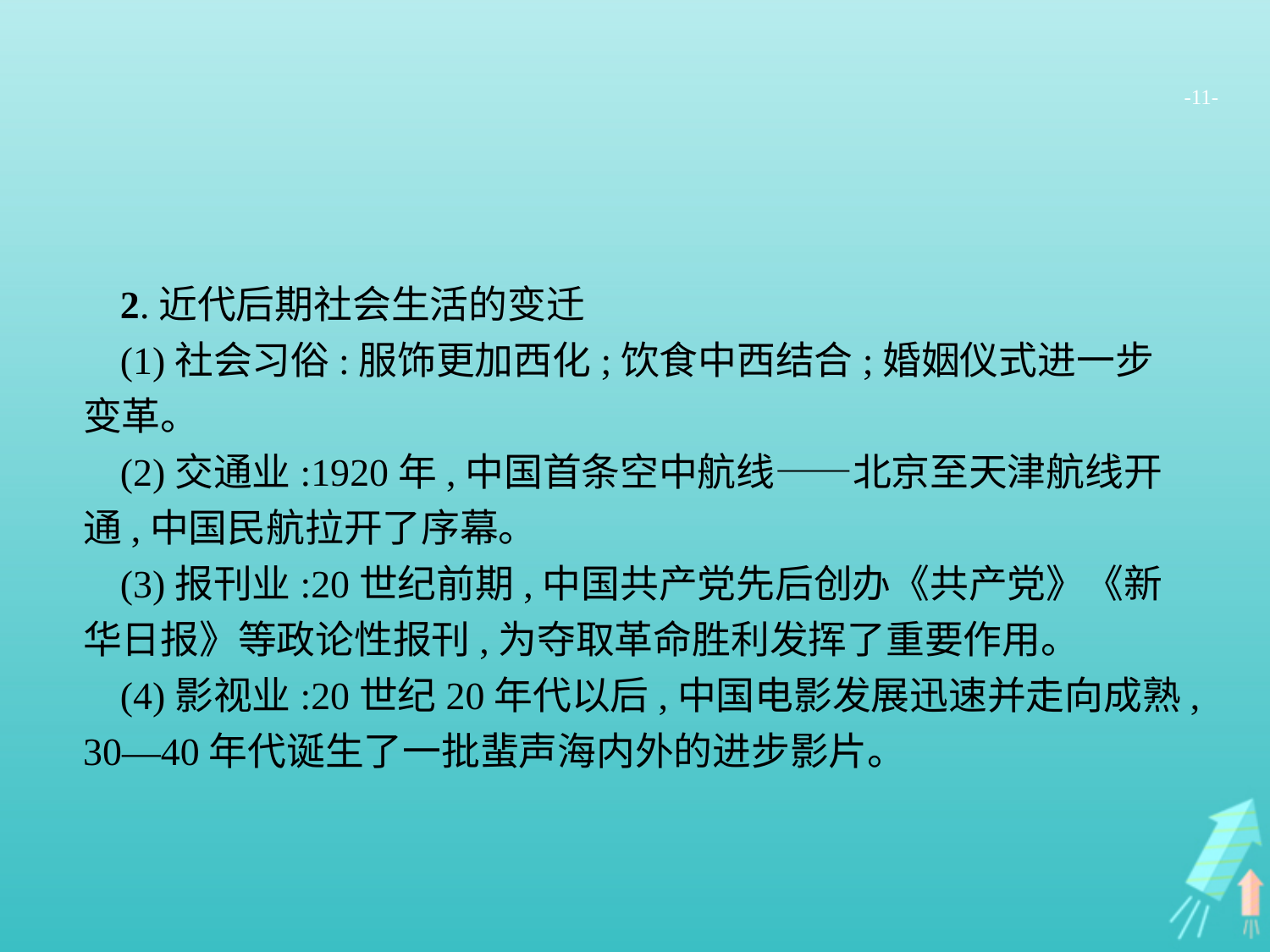

-11-
2.近代后期社会生活的变迁
(1)社会习俗:服饰更加西化;饮食中西结合;婚姻仪式进一步变革。
(2)交通业:1920年,中国首条空中航线——北京至天津航线开通,中国民航拉开了序幕。
(3)报刊业:20世纪前期,中国共产党先后创办《共产党》《新华日报》等政论性报刊,为夺取革命胜利发挥了重要作用。
(4)影视业:20世纪20年代以后,中国电影发展迅速并走向成熟,30—40年代诞生了一批蜚声海内外的进步影片。